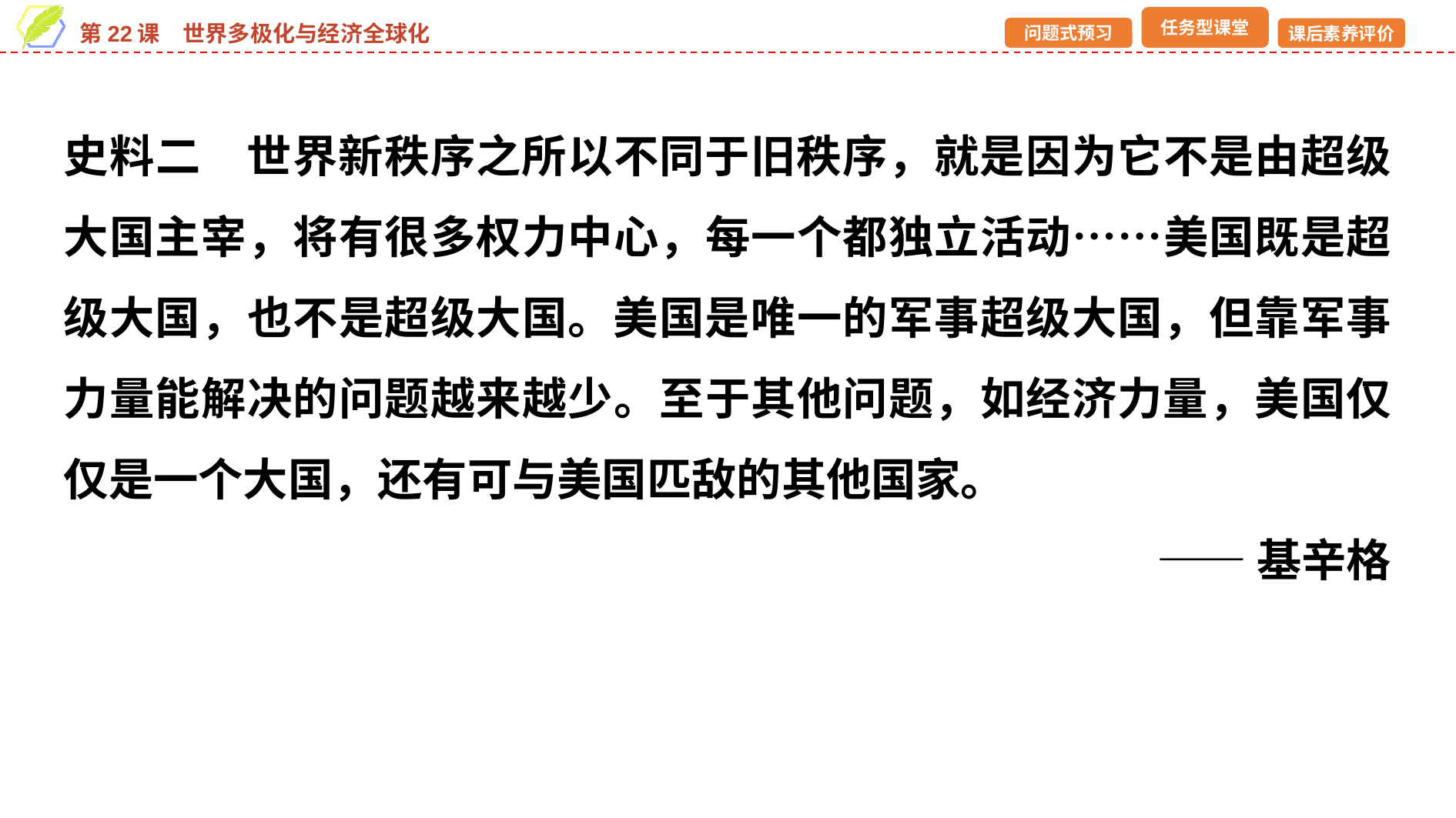

史料二　世界新秩序之所以不同于旧秩序，就是因为它不是由超级大国主宰，将有很多权力中心，每一个都独立活动……美国既是超级大国，也不是超级大国。美国是唯一的军事超级大国，但靠军事力量能解决的问题越来越少。至于其他问题，如经济力量，美国仅仅是一个大国，还有可与美国匹敌的其他国家。
——基辛格